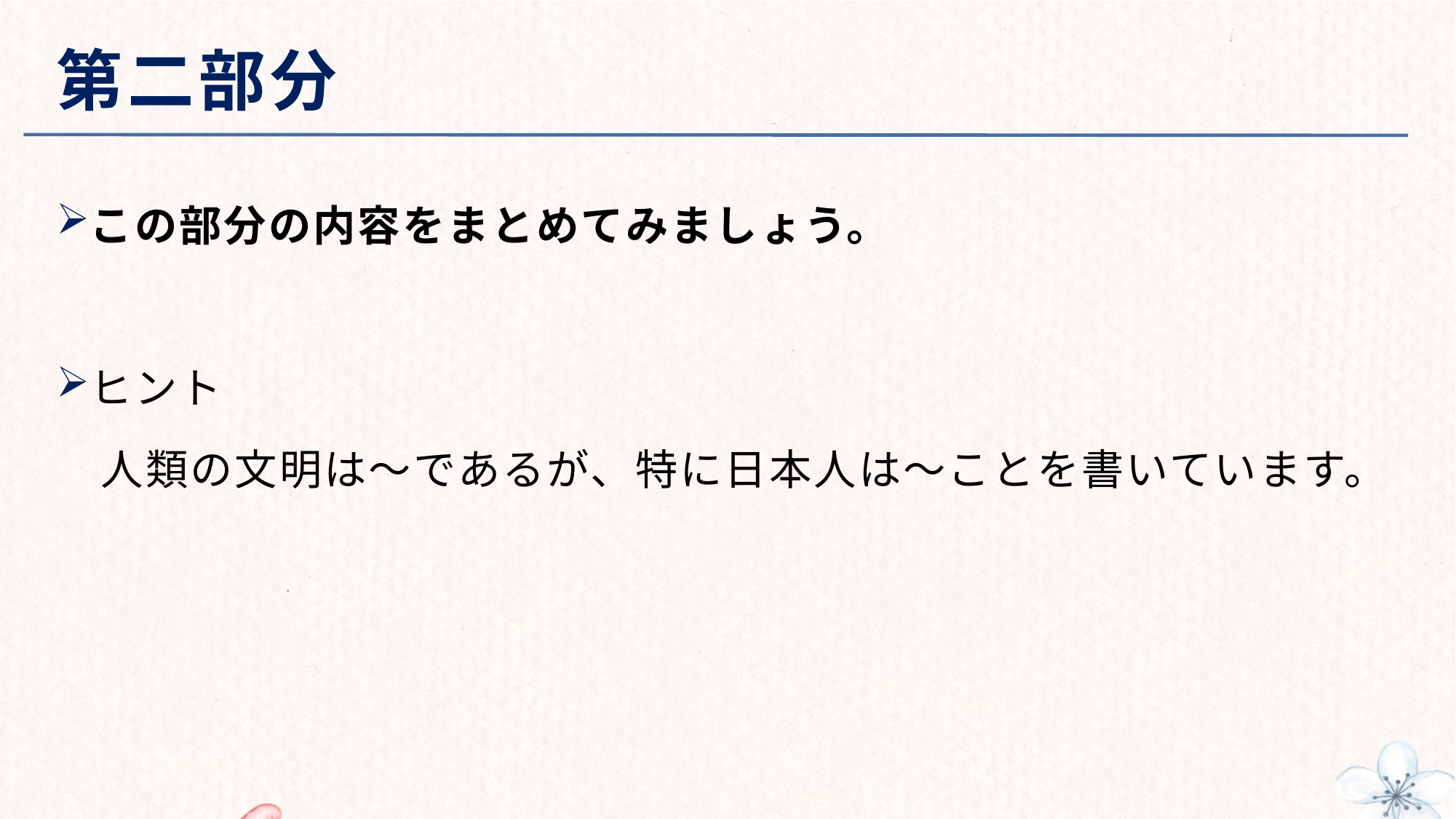

# 第二部分
この部分の内容をまとめてみましょう。

ヒント
　人類の文明は～であるが、特に日本人は～ことを書いています。